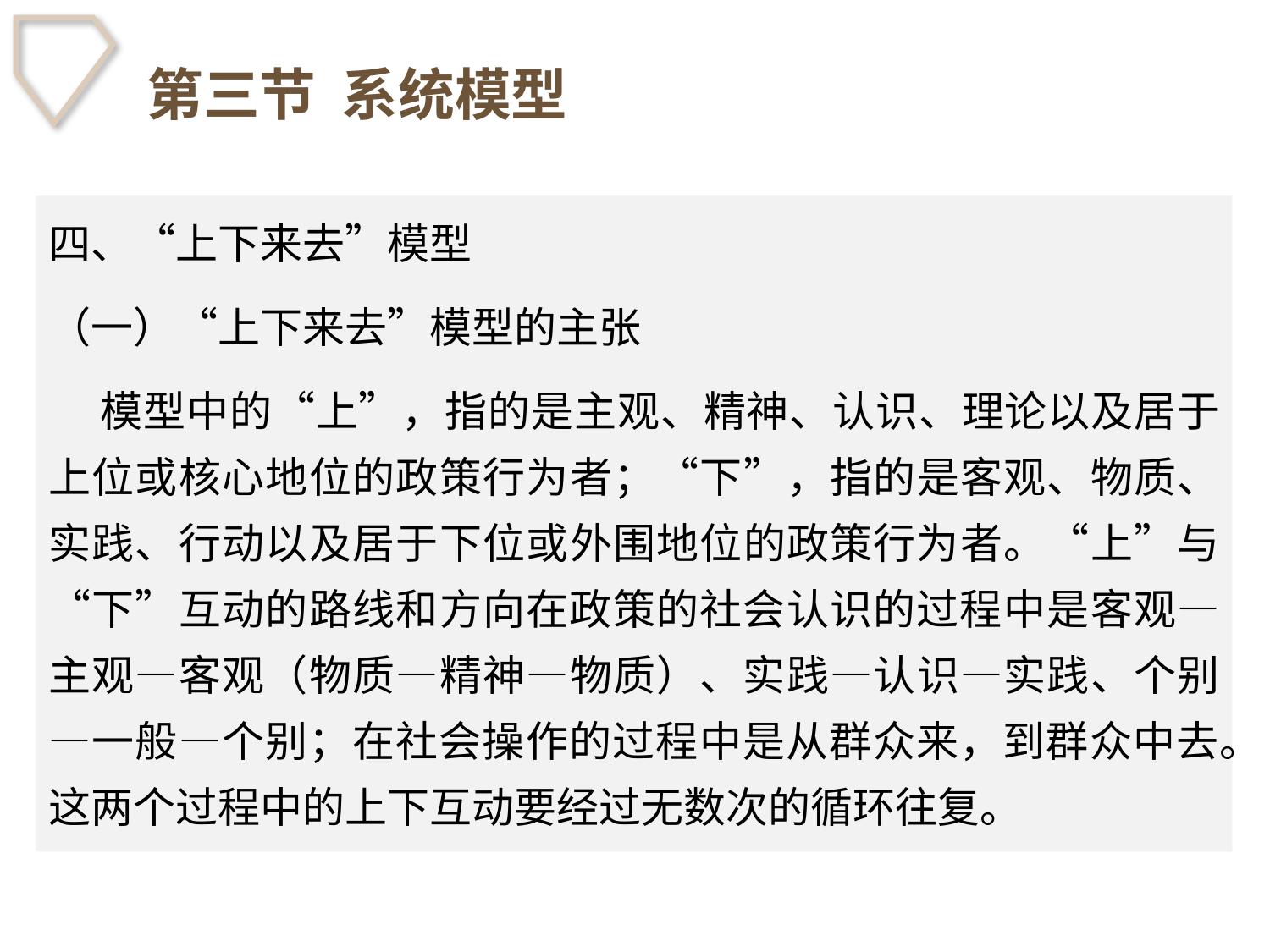

# 第三节  系统模型
四、“上下来去”模型
（一）“上下来去”模型的主张
    模型中的“上”，指的是主观、精神、认识、理论以及居于上位或核心地位的政策行为者；“下”，指的是客观、物质、实践、行动以及居于下位或外围地位的政策行为者。“上”与“下”互动的路线和方向在政策的社会认识的过程中是客观—主观—客观（物质—精神—物质）、实践—认识—实践、个别—一般—个别；在社会操作的过程中是从群众来，到群众中去。这两个过程中的上下互动要经过无数次的循环往复。